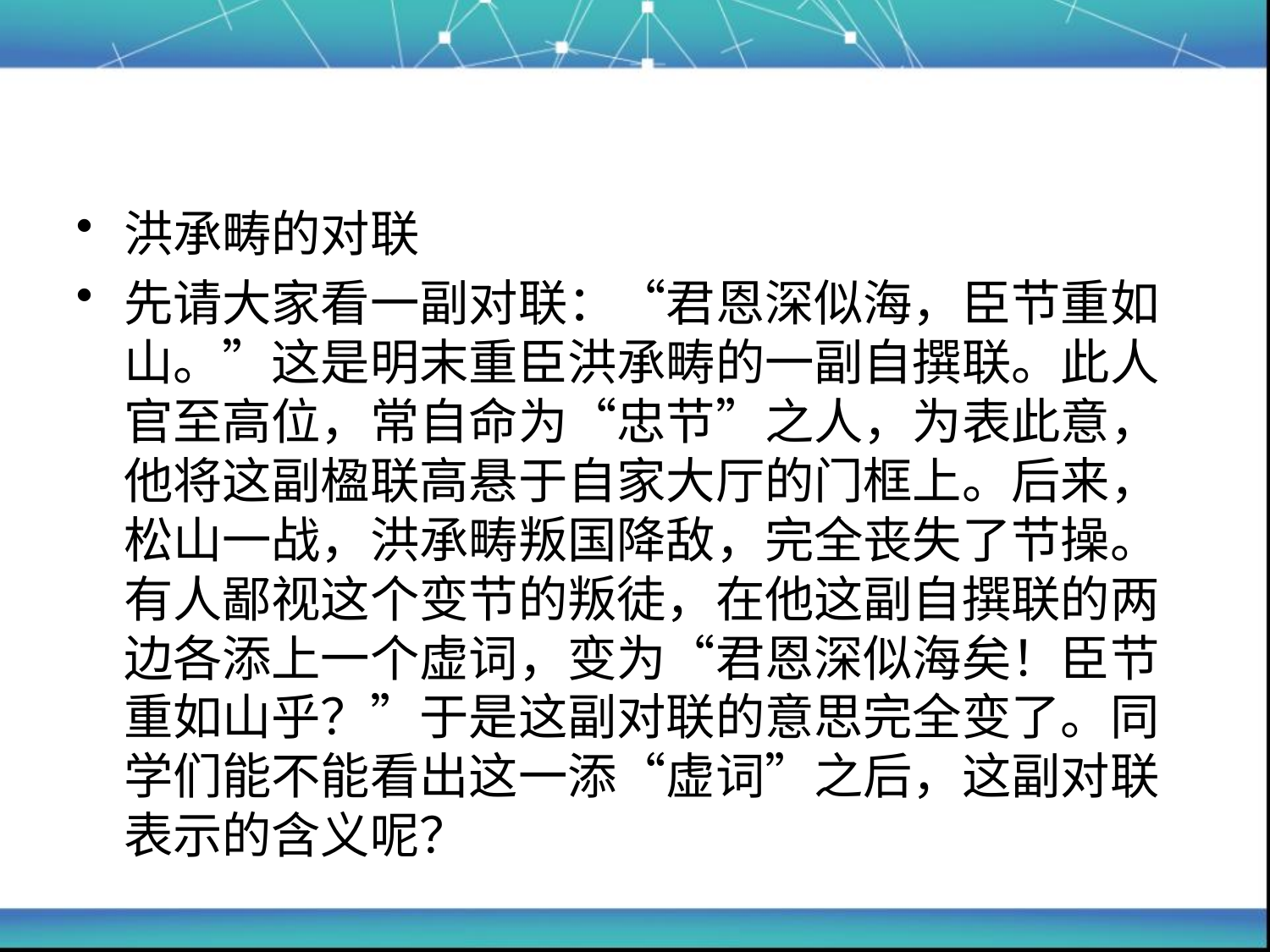

#
洪承畴的对联
先请大家看一副对联：“君恩深似海，臣节重如山。”这是明末重臣洪承畴的一副自撰联。此人官至高位，常自命为“忠节”之人，为表此意，他将这副楹联高悬于自家大厅的门框上。后来，松山一战，洪承畴叛国降敌，完全丧失了节操。有人鄙视这个变节的叛徒，在他这副自撰联的两边各添上一个虚词，变为“君恩深似海矣！臣节重如山乎？”于是这副对联的意思完全变了。同学们能不能看出这一添“虚词”之后，这副对联表示的含义呢？